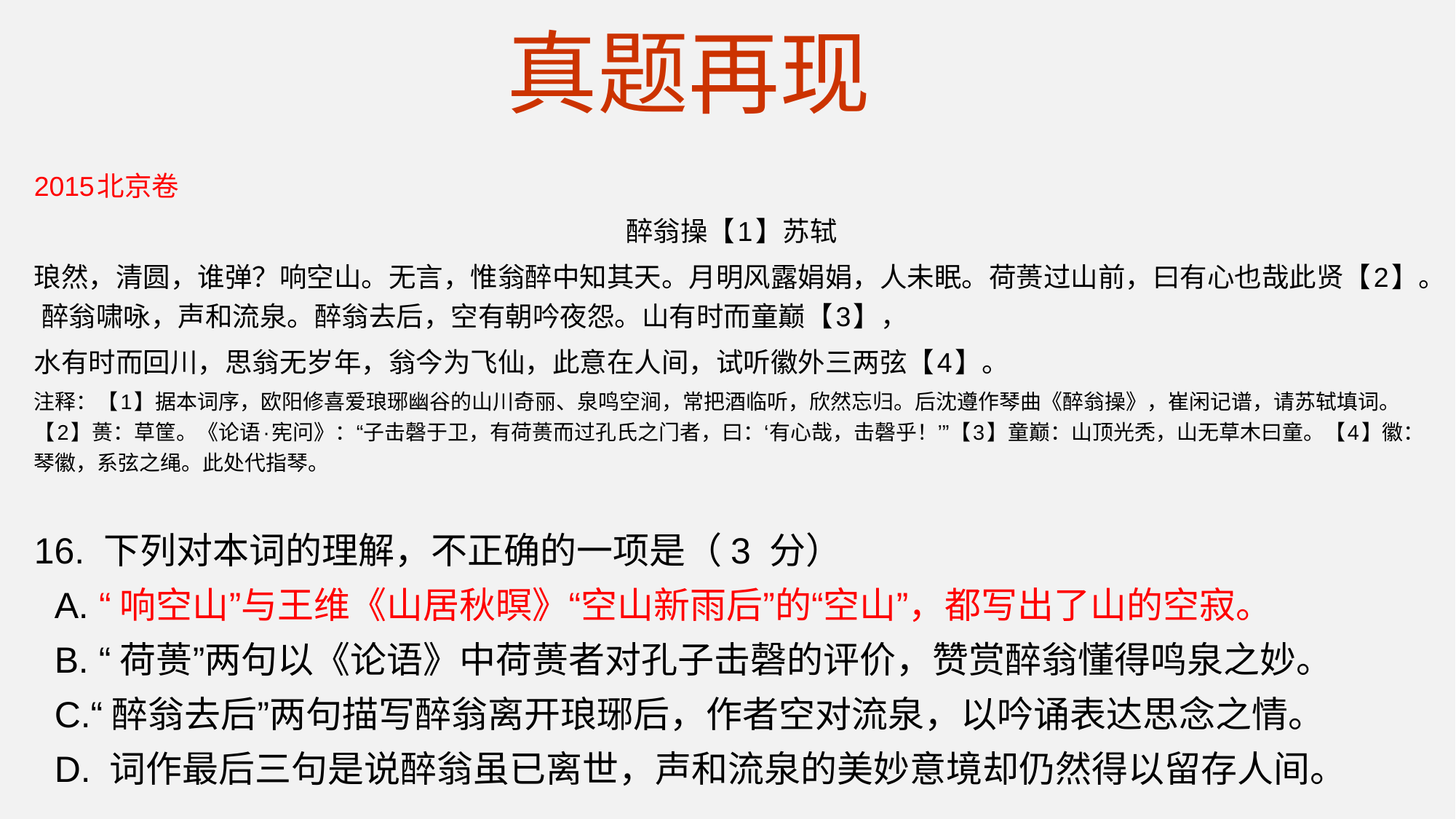

真题再现
2015北京卷
醉翁操【1】苏轼
琅然，清圆，谁弹？响空山。无言，惟翁醉中知其天。月明风露娟娟，人未眠。荷蒉过山前，曰有心也哉此贤【2】。 醉翁啸咏，声和流泉。醉翁去后，空有朝吟夜怨。山有时而童巅【3】，
水有时而回川，思翁无岁年，翁今为飞仙，此意在人间，试听徽外三两弦【4】。
注释：【1】据本词序，欧阳修喜爱琅琊幽谷的山川奇丽、泉鸣空涧，常把酒临听，欣然忘归。后沈遵作琴曲《醉翁操》，崔闲记谱，请苏轼填词。【2】蒉：草筐。《论语·宪问》：“子击磬于卫，有荷蒉而过孔氏之门者，曰：‘有心哉，击磬乎！’”【3】童巅：山顶光秃，山无草木曰童。【4】徽：琴徽，系弦之绳。此处代指琴。

16. 下列对本词的理解，不正确的一项是（3 分）
  A. “响空山”与王维《山居秋暝》“空山新雨后”的“空山”，都写出了山的空寂。
  B. “荷蒉”两句以《论语》中荷蒉者对孔子击磬的评价，赞赏醉翁懂得鸣泉之妙。
  C.“醉翁去后”两句描写醉翁离开琅琊后，作者空对流泉，以吟诵表达思念之情。
  D. 词作最后三句是说醉翁虽已离世，声和流泉的美妙意境却仍然得以留存人间。